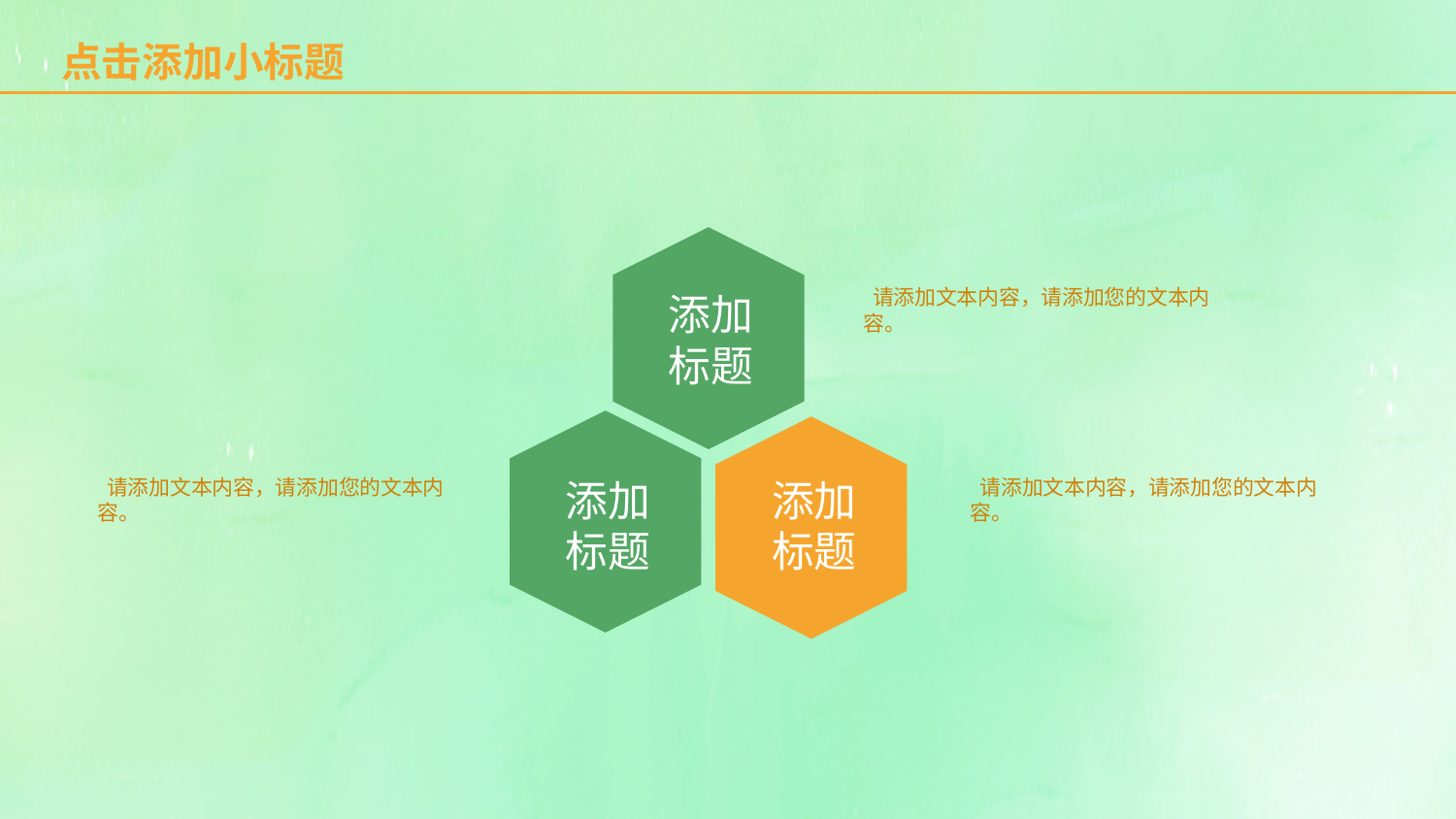

点击添加小标题

添加标题
 请添加文本内容，请添加您的文本内容。

添加标题

添加标题
 请添加文本内容，请添加您的文本内容。
 请添加文本内容，请添加您的文本内容。